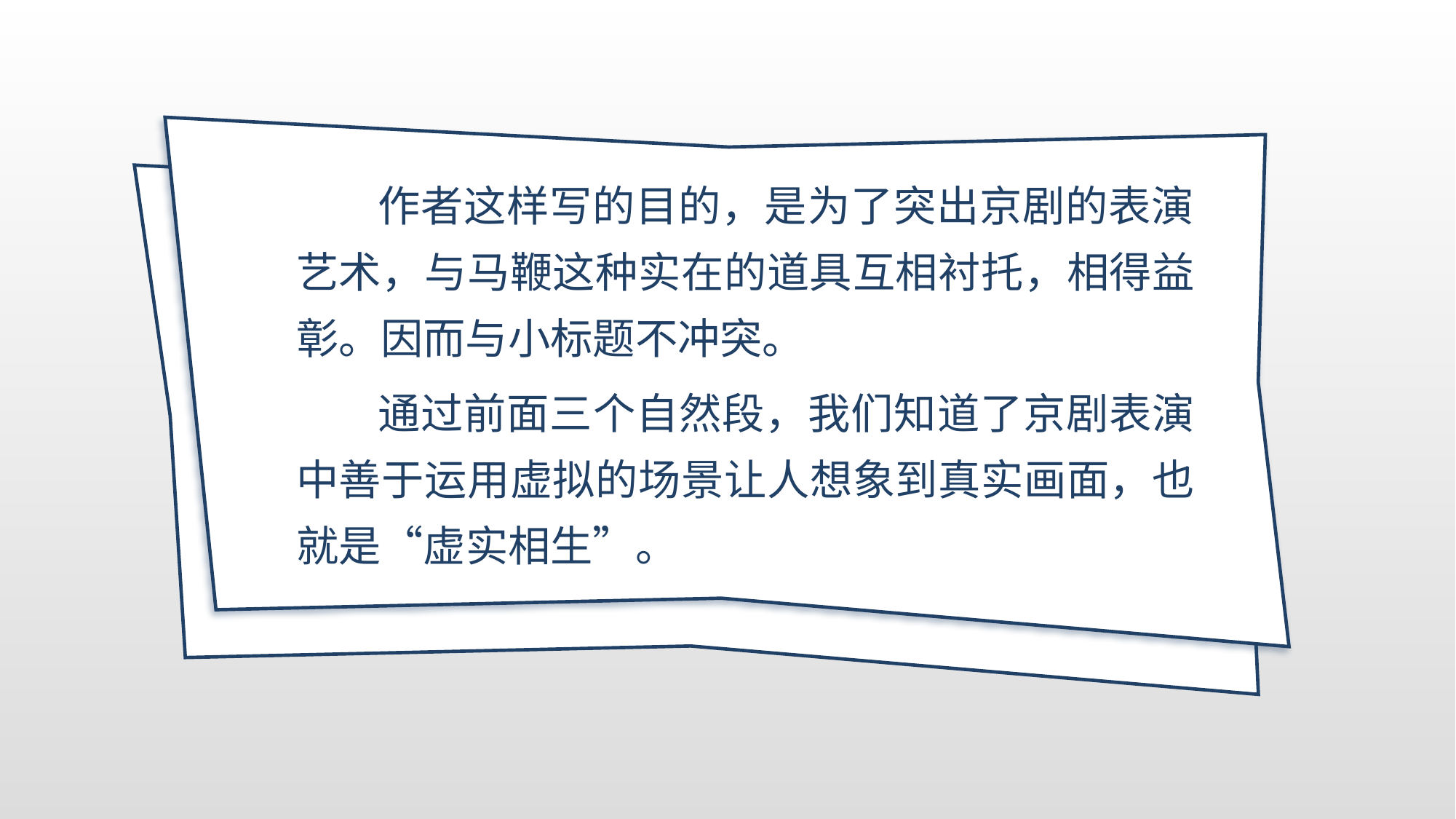

作者这样写的目的，是为了突出京剧的表演艺术，与马鞭这种实在的道具互相衬托，相得益彰。因而与小标题不冲突。
       通过前面三个自然段，我们知道了京剧表演中善于运用虚拟的场景让人想象到真实画面，也就是“虚实相生”。